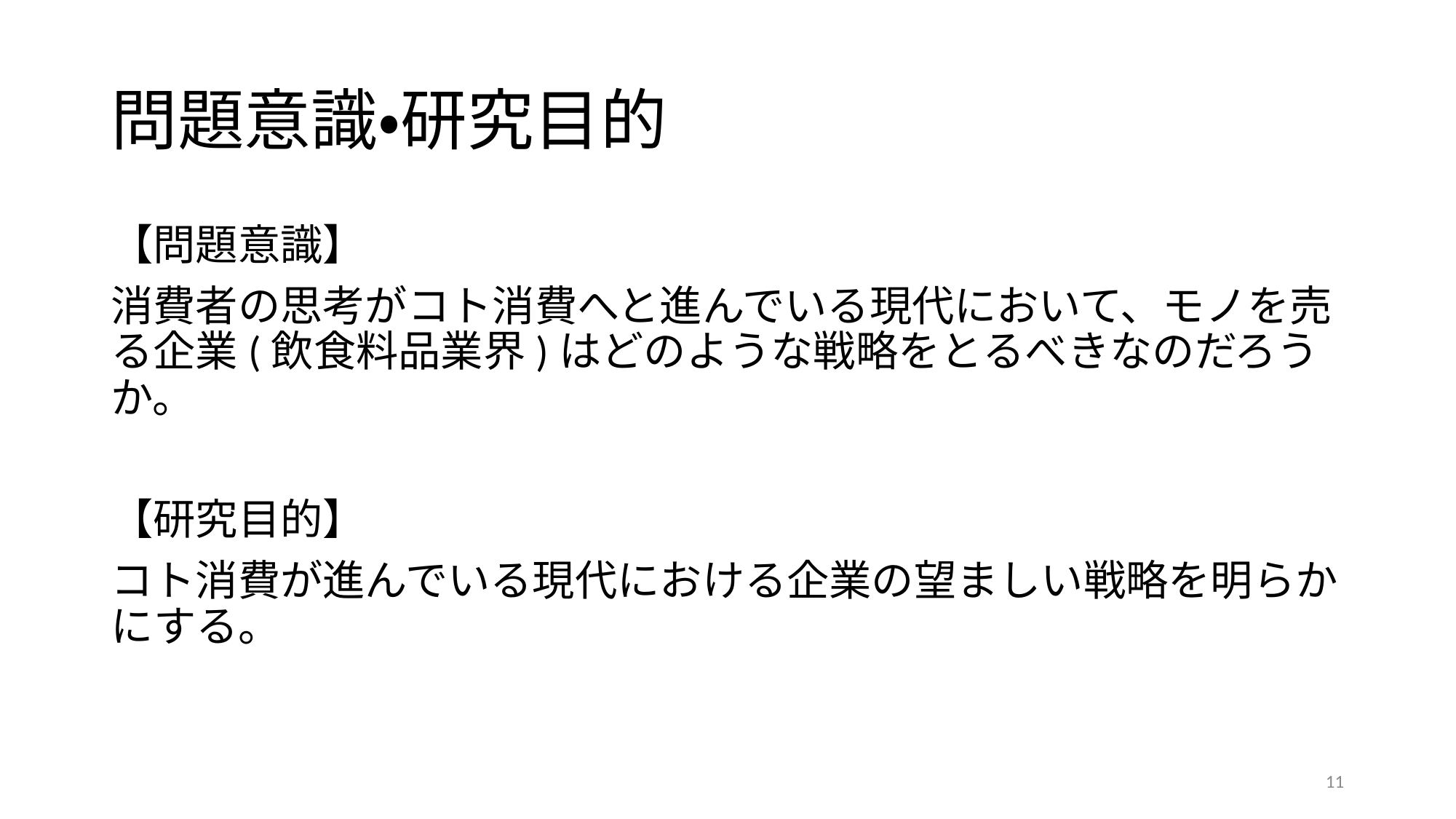

# 問題意識・研究目的
【問題意識】
消費者の思考がコト消費へと進んでいる現代において、モノを売る企業(飲食料品業界)はどのような戦略をとるべきなのだろうか。

【研究目的】
コト消費が進んでいる現代における企業の望ましい戦略を明らかにする。
11